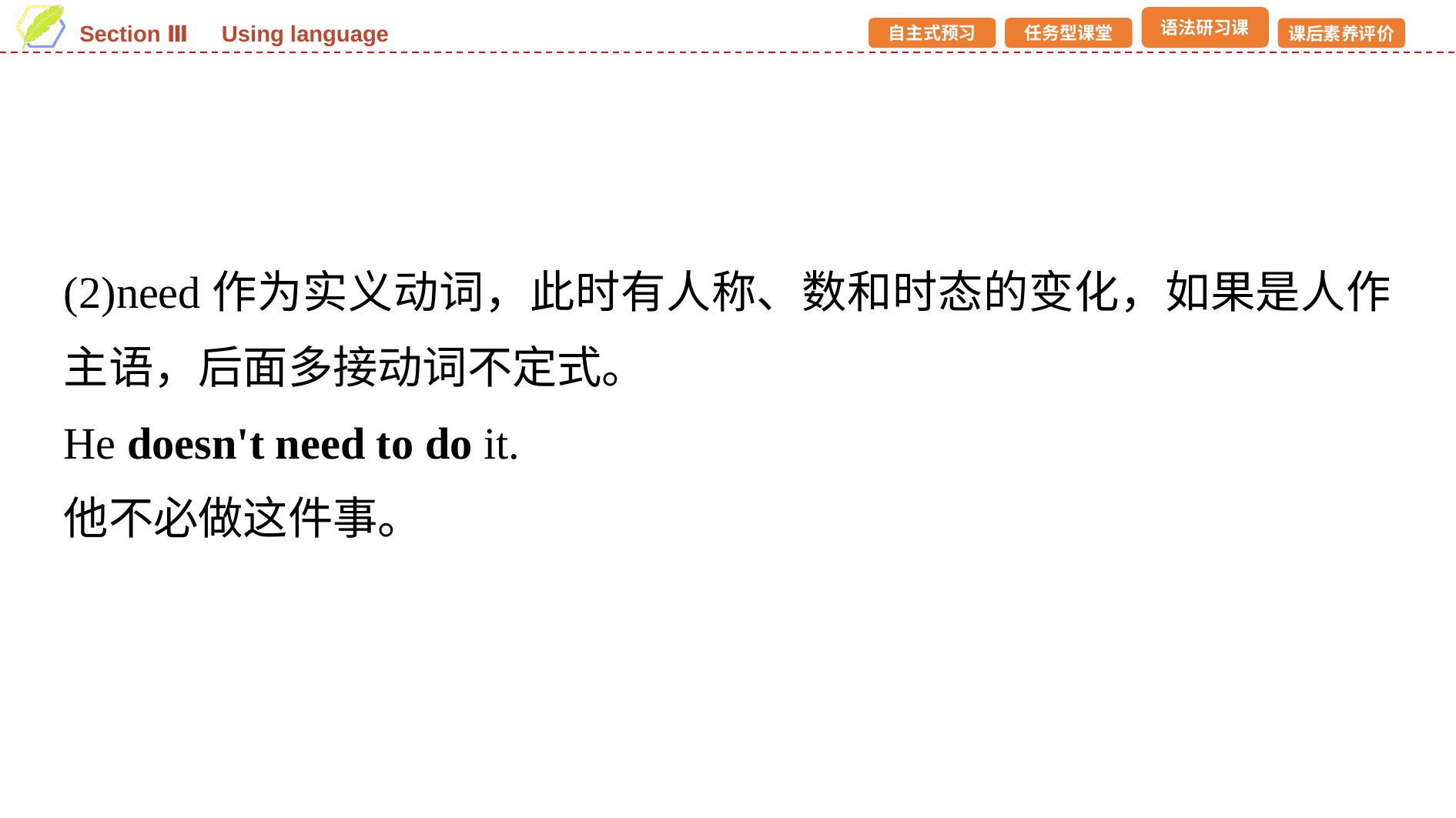

(2)need作为实义动词，此时有人称、数和时态的变化，如果是人作主语，后面多接动词不定式。
He doesn't need to do it.
他不必做这件事。